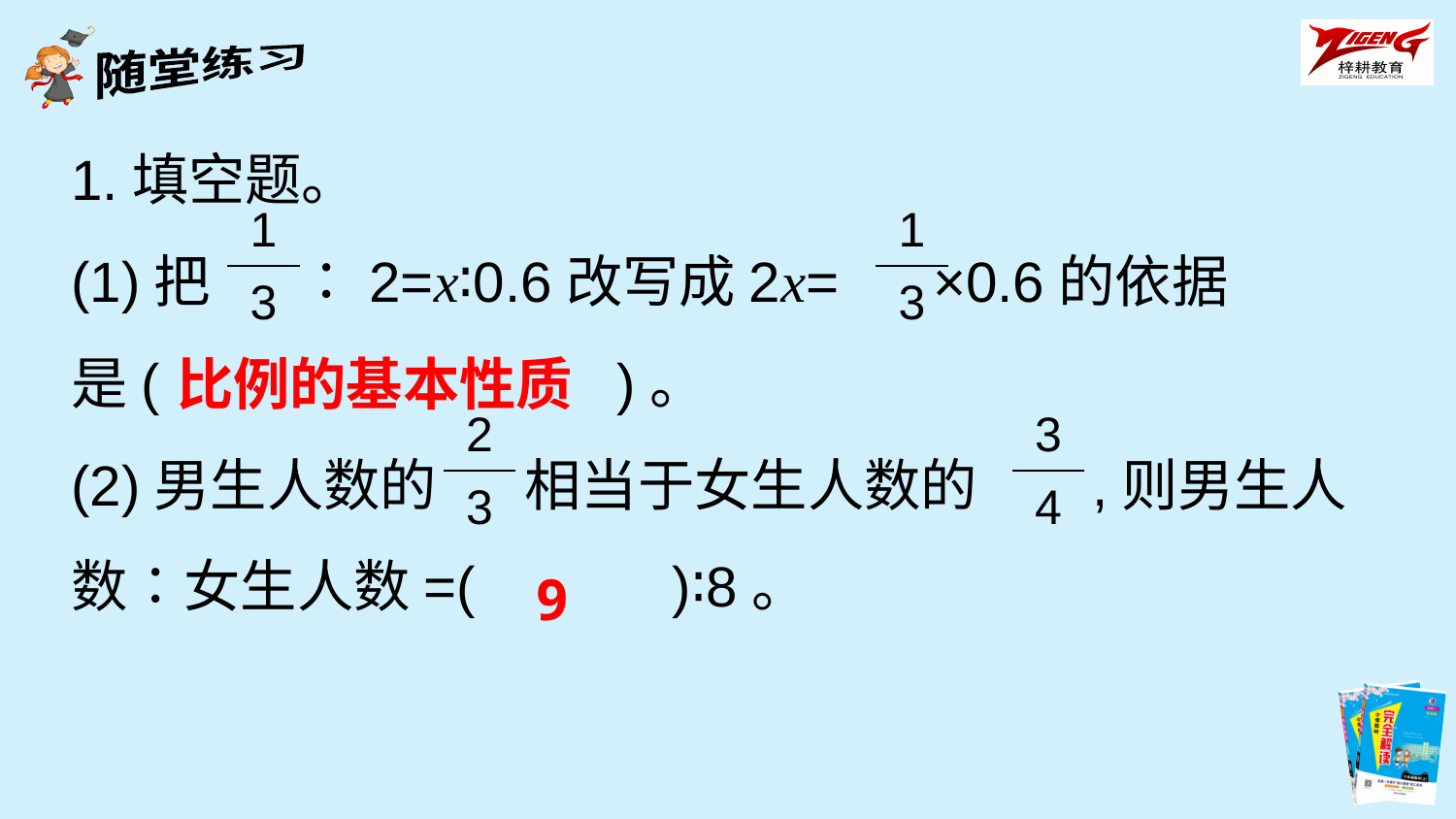

1.填空题。
(1)把       ∶2=x∶0.6改写成2x=      ×0.6的依据
是(                             )。
(2)男生人数的       相当于女生人数的        ,则男生人数∶女生人数=(　　　)∶8。
| 1 |
| --- |
| 3 |
| 1 |
| --- |
| 3 |
比例的基本性质
| 2 |
| --- |
| 3 |
| 3 |
| --- |
| 4 |
9